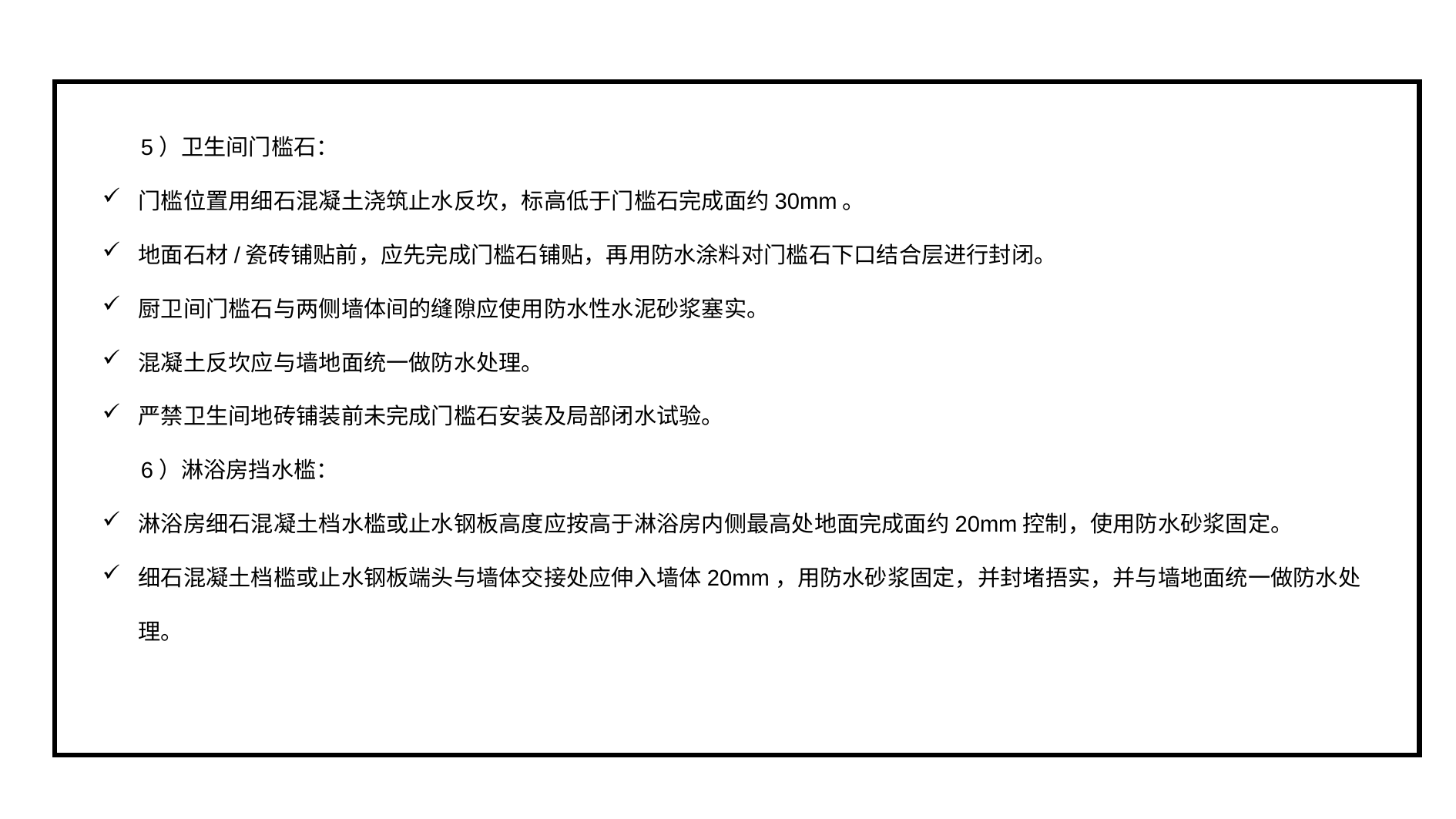

5）卫生间门槛石：
门槛位置用细石混凝土浇筑止水反坎，标高低于门槛石完成面约30mm。
地面石材/瓷砖铺贴前，应先完成门槛石铺贴，再用防水涂料对门槛石下口结合层进行封闭。
厨卫间门槛石与两侧墙体间的缝隙应使用防水性水泥砂浆塞实。
混凝土反坎应与墙地面统一做防水处理。
严禁卫生间地砖铺装前未完成门槛石安装及局部闭水试验。
6）淋浴房挡水槛：
淋浴房细石混凝土档水槛或止水钢板高度应按高于淋浴房内侧最高处地面完成面约20mm控制，使用防水砂浆固定。
细石混凝土档槛或止水钢板端头与墙体交接处应伸入墙体20mm，用防水砂浆固定，并封堵捂实，并与墙地面统一做防水处理。